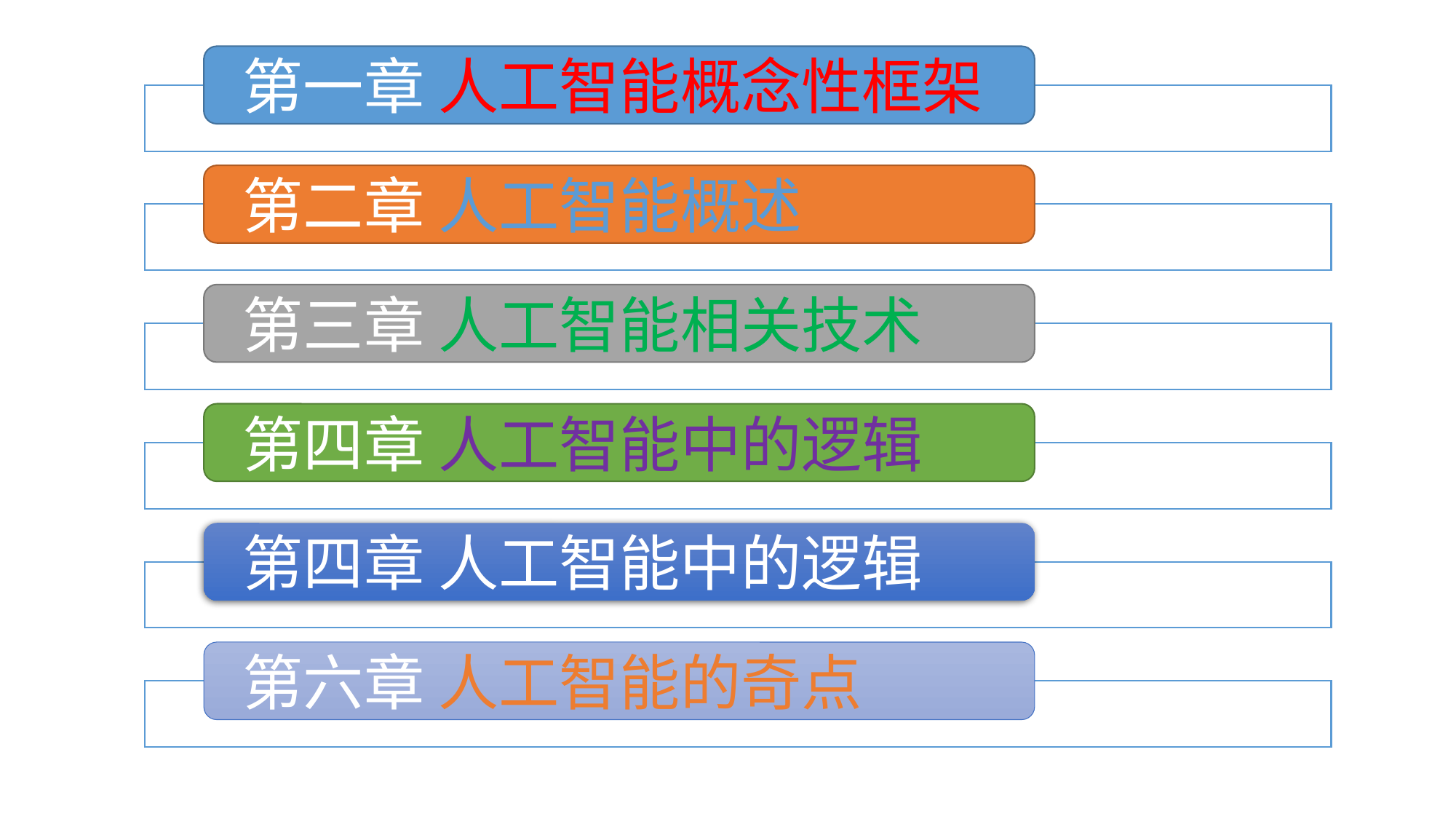

第一章 人工智能概念性框架
第二章 人工智能概述
第三章 人工智能相关技术
第四章 人工智能中的逻辑
第四章 人工智能中的逻辑
第六章 人工智能的奇点